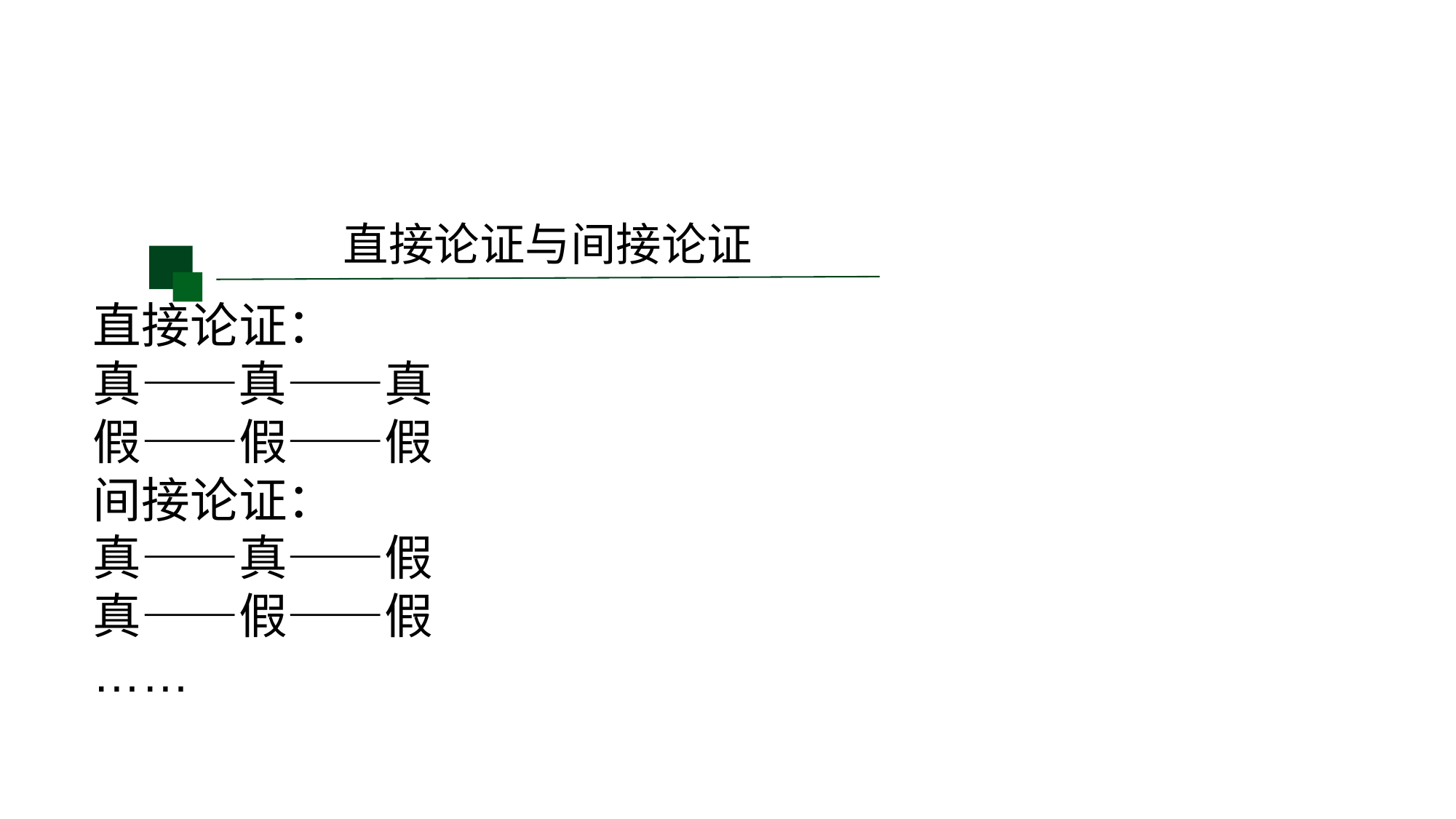

直接论证与间接论证

直接论证：
真——真——真
假——假——假
间接论证：
真——真——假
真——假——假
……